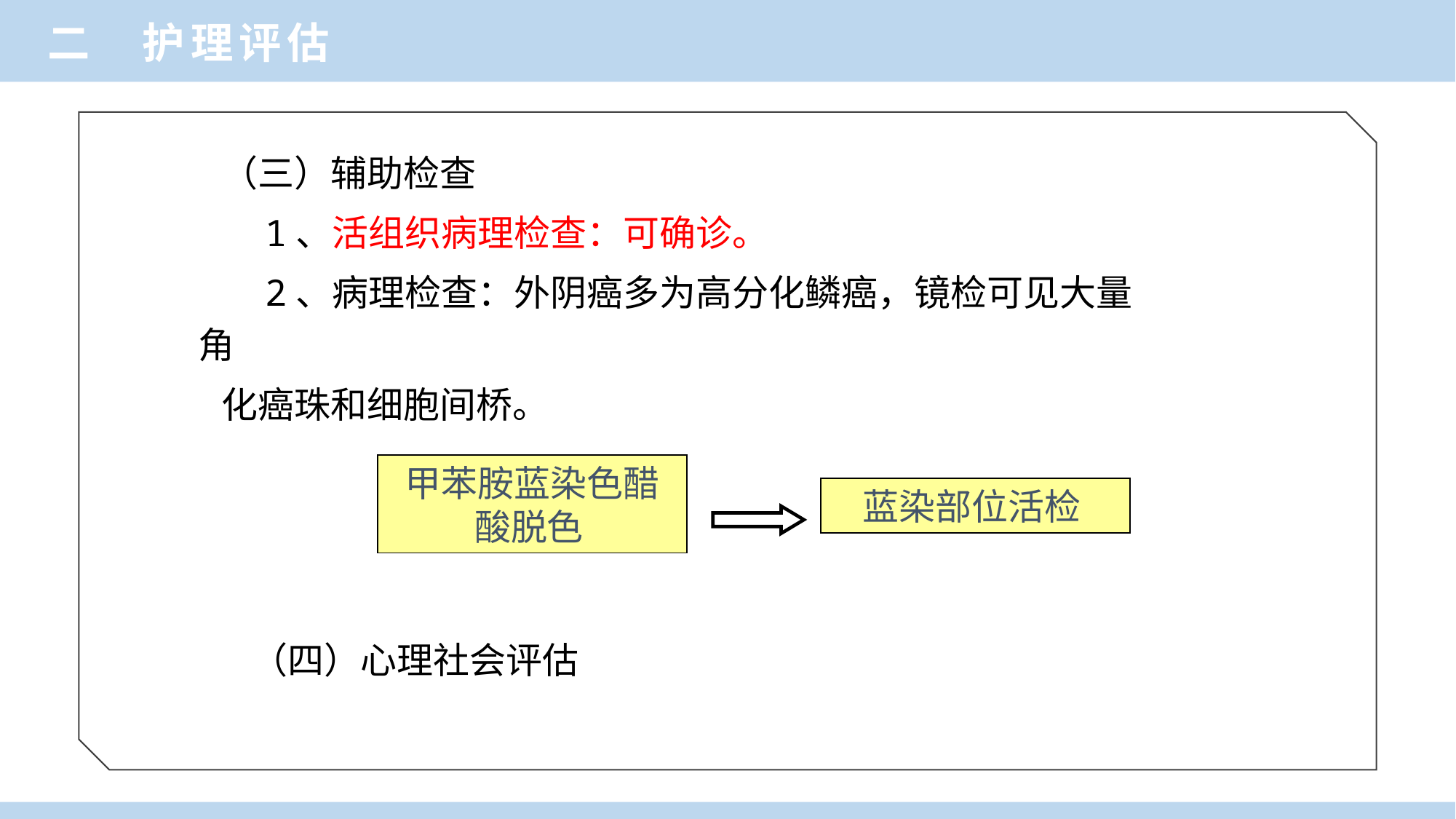

二   护理评估

（三）辅助检查
  1、活组织病理检查：可确诊。
  2、病理检查：外阴癌多为高分化鳞癌，镜检可见大量角
化癌珠和细胞间桥。
甲苯胺蓝染色醋酸脱色
蓝染部位活检

（四）心理社会评估